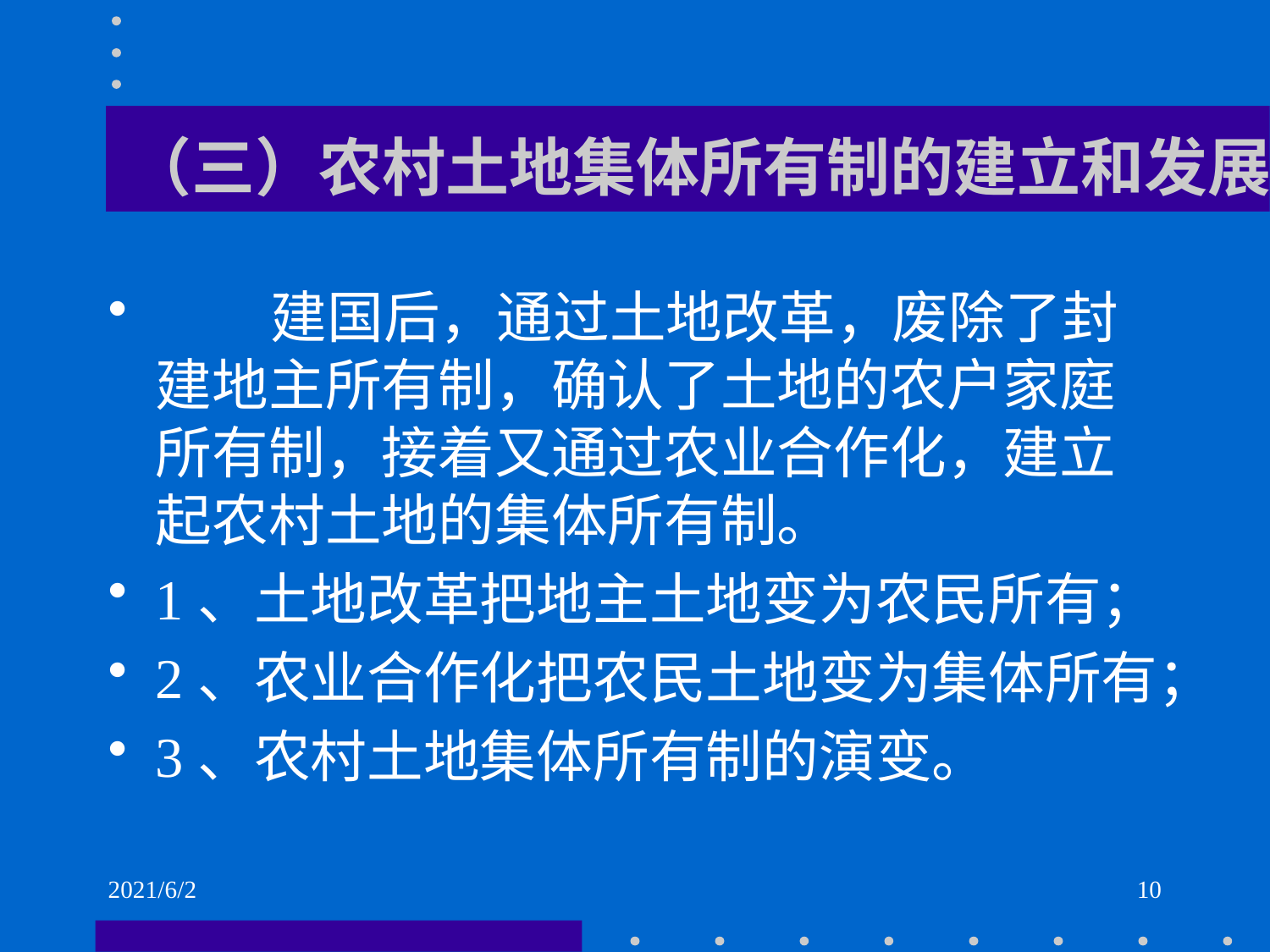

# （三）农村土地集体所有制的建立和发展
        建国后，通过土地改革，废除了封建地主所有制，确认了土地的农户家庭所有制，接着又通过农业合作化，建立起农村土地的集体所有制。
1、土地改革把地主土地变为农民所有；
2、农业合作化把农民土地变为集体所有；
3、农村土地集体所有制的演变。
2021/6/2
10